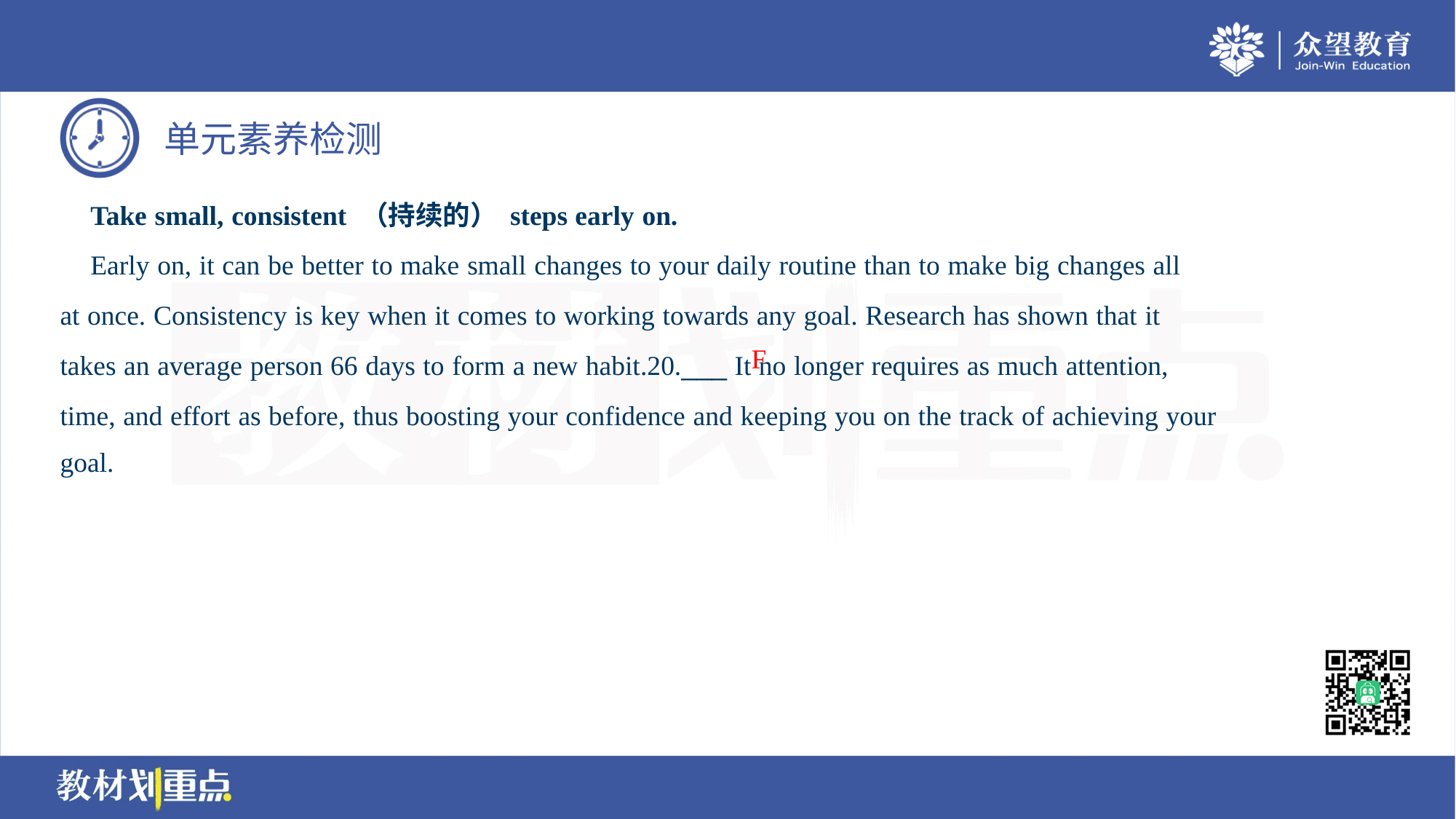

Take small, consistent （持续的） steps early on.
    Early on, it can be better to make small changes to your daily routine than to make big changes all
at once. Consistency is key when it comes to working towards any goal. Research has shown that it
takes an average person 66 days to form a new habit.20.___ It no longer requires as much attention,
time, and effort as before, thus boosting your confidence and keeping you on the track of achieving your
goal.
F